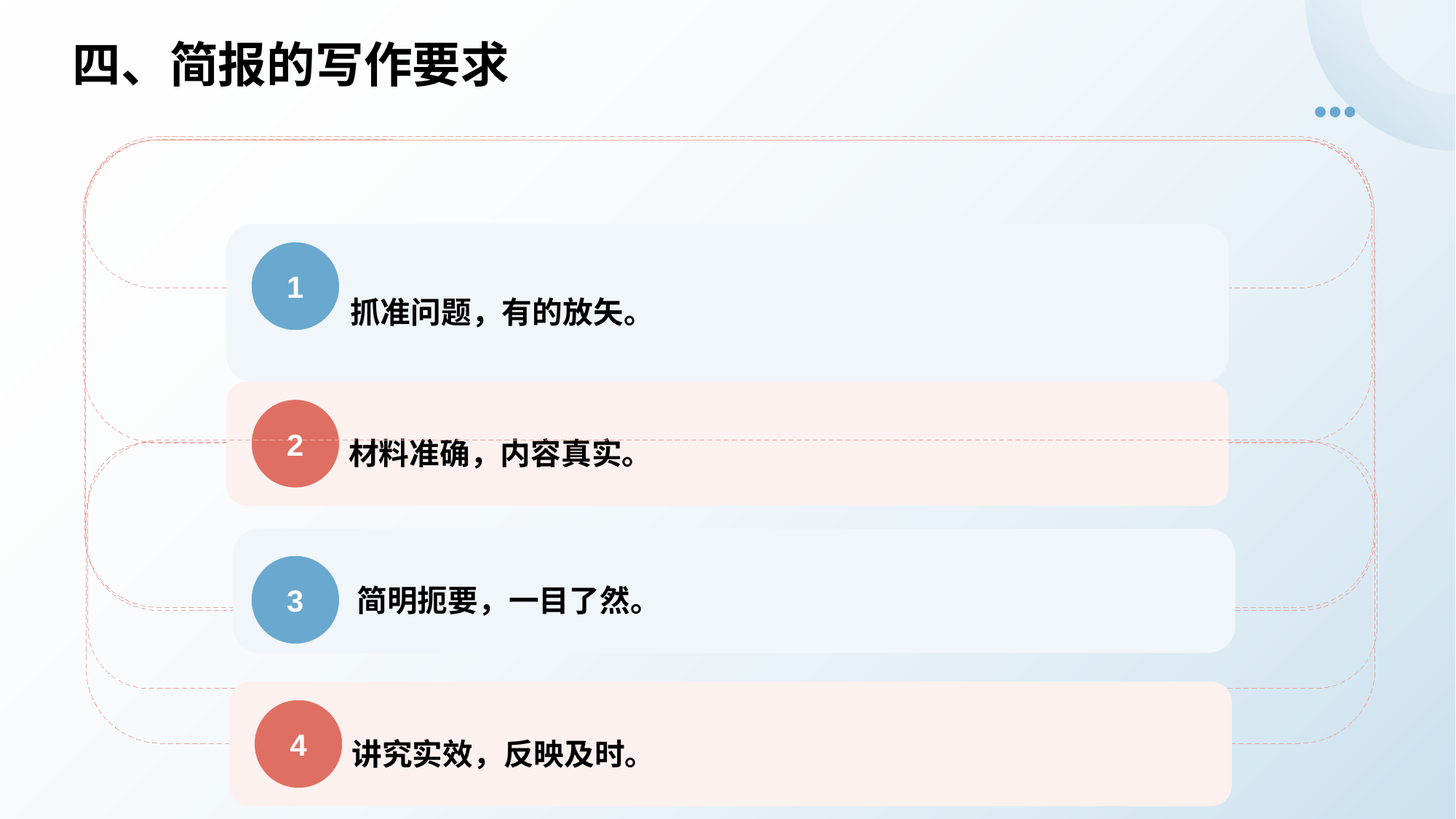

四、简报的写作要求

抓准问题，有的放矢。
1
材料准确，内容真实。
2

简明扼要，一目了然。
3
讲究实效，反映及时。
4